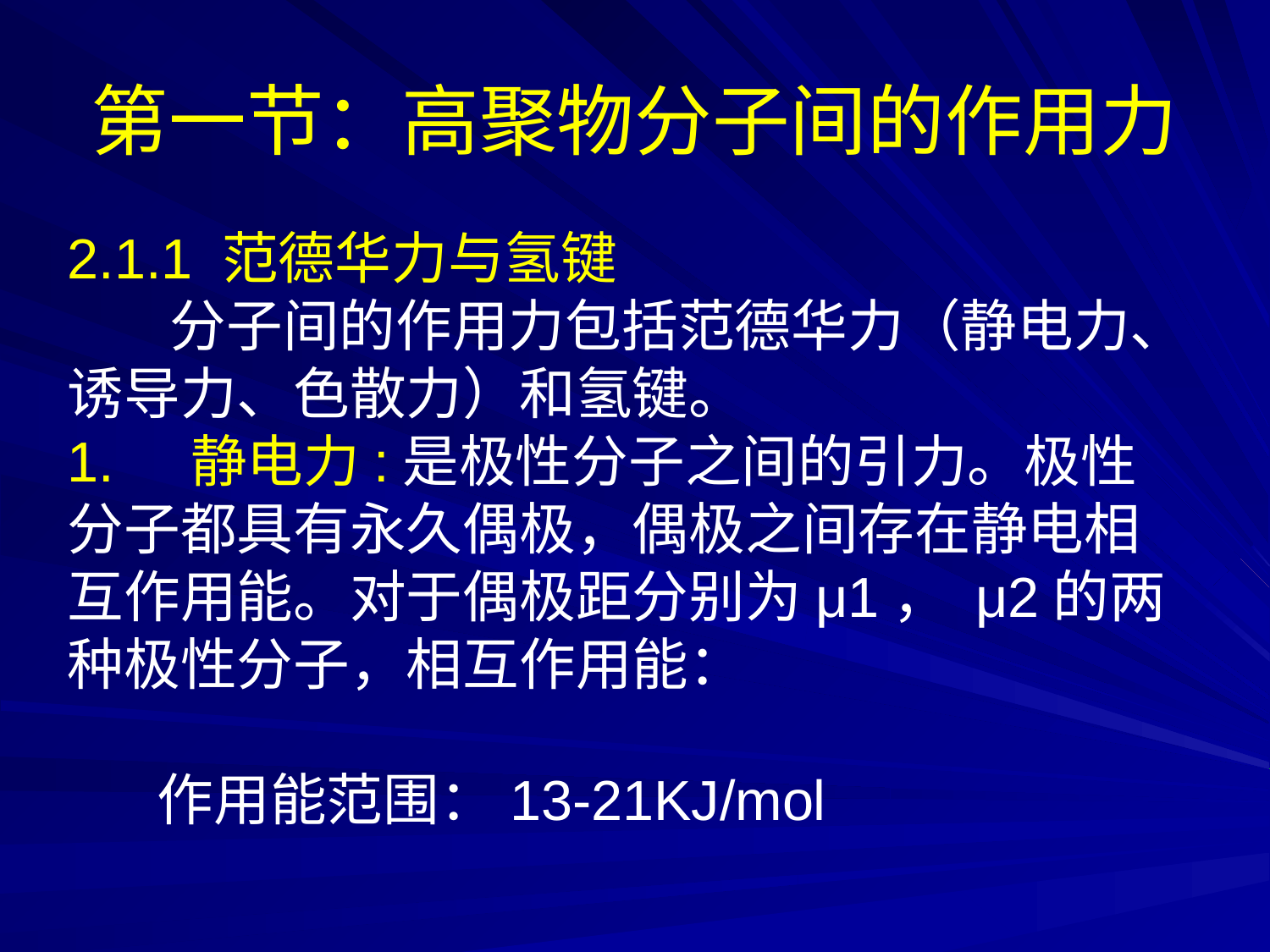

# 第一节：高聚物分子间的作用力
2.1.1 范德华力与氢键
       分子间的作用力包括范德华力（静电力、诱导力、色散力）和氢键。
1.    静电力:是极性分子之间的引力。极性分子都具有永久偶极，偶极之间存在静电相互作用能。对于偶极距分别为μ1， μ2的两种极性分子，相互作用能：

      作用能范围：13-21KJ/mol